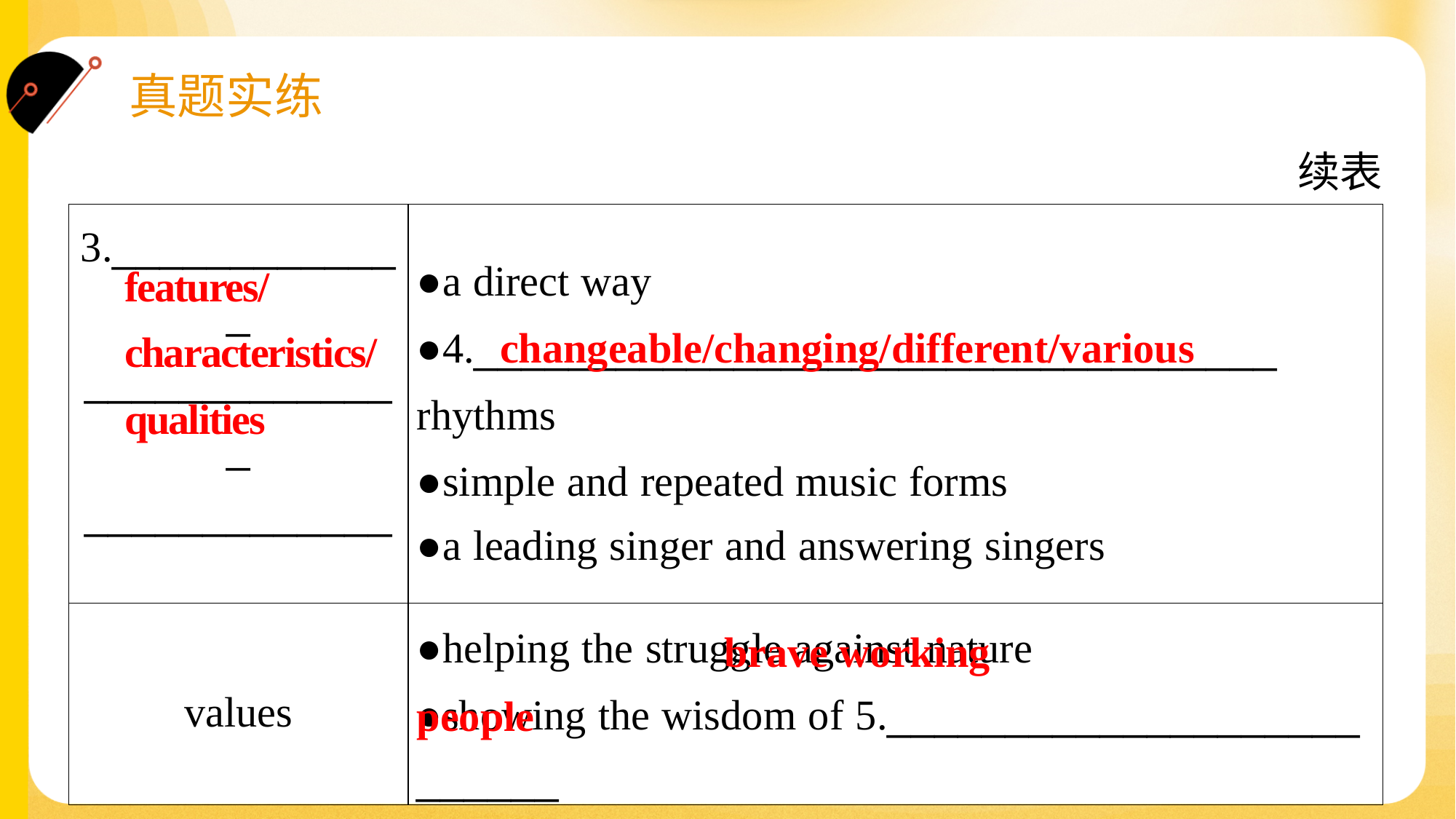

续表
| 3.\_\_\_\_\_\_\_\_\_\_\_\_\_ \_\_\_\_\_\_\_\_\_\_\_\_\_\_ \_\_\_\_\_\_\_\_\_\_\_\_\_ | ●a direct way ●4.\_\_\_\_\_\_\_\_\_\_\_\_\_\_\_\_\_\_\_\_\_\_\_\_\_\_\_\_\_\_\_\_\_\_ rhythms ●simple and repeated music forms ●a leading singer and answering singers |
| --- | --- |
| values | ●helping the struggle against nature ●showing the wisdom of 5.\_\_\_\_\_\_\_\_\_\_\_\_\_\_\_\_\_\_\_\_ \_\_\_\_\_\_ |
features/
characteristics/
qualities
changeable/changing/different/various
                          brave working
people